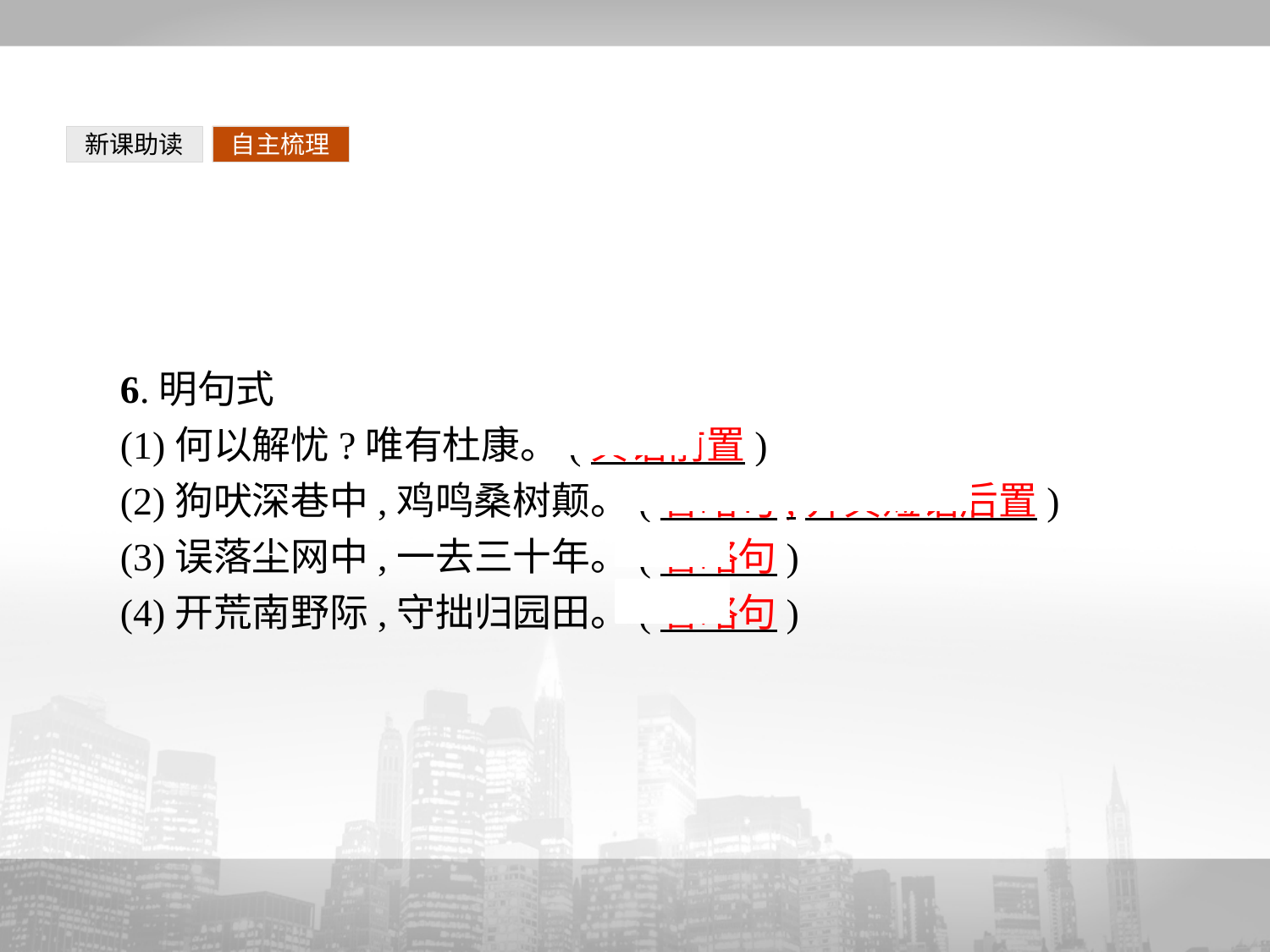

新课助读
自主梳理
6.明句式
(1)何以解忧?唯有杜康。(宾语前置)
(2)狗吠深巷中,鸡鸣桑树颠。(省略句,介宾短语后置)
(3)误落尘网中,一去三十年。(省略句)
(4)开荒南野际,守拙归园田。(省略句)